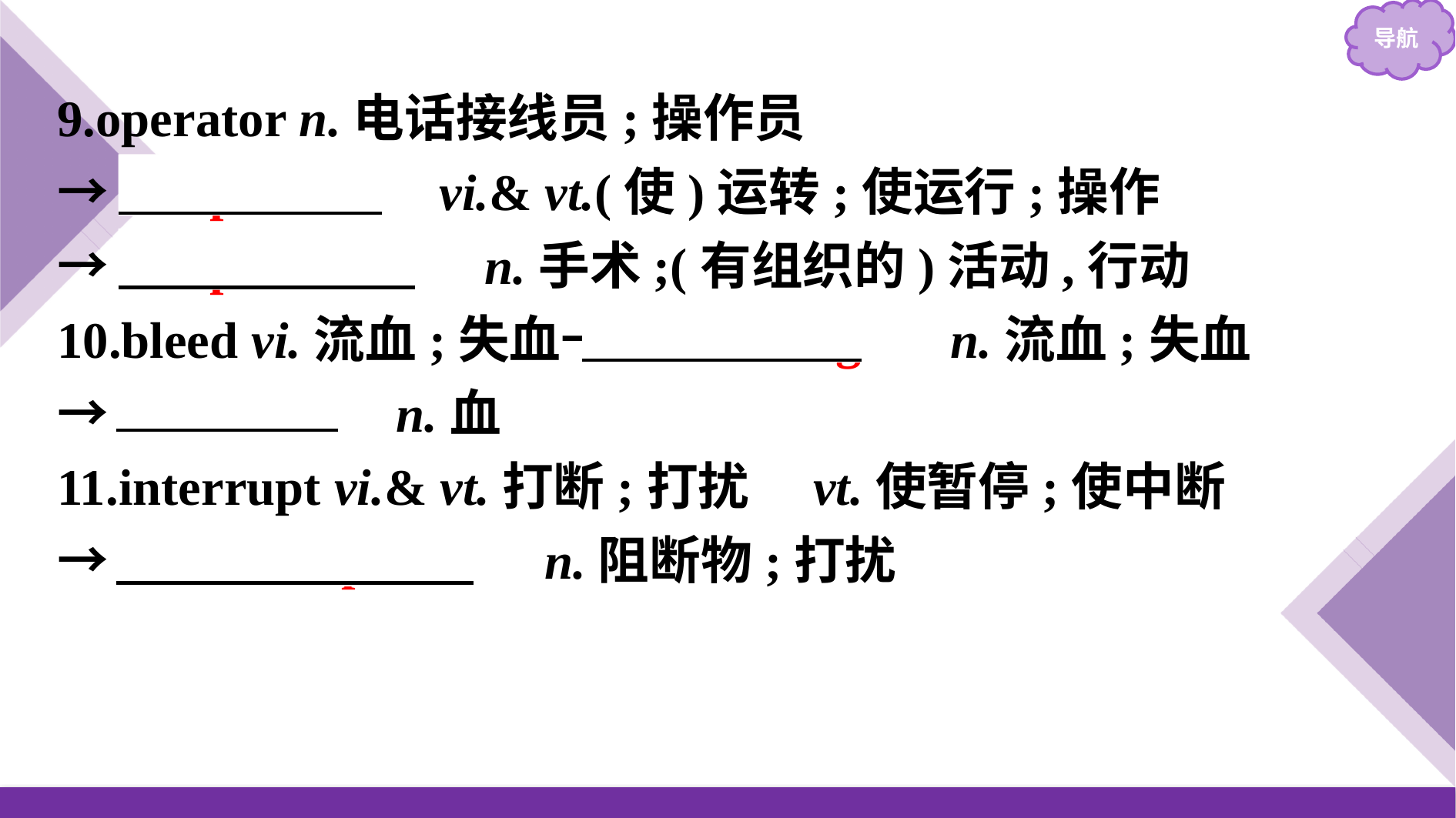

9.operator n.电话接线员;操作员
→　operate　 vi.& vt.(使)运转;使运行;操作
→　operation　 n.手术;(有组织的)活动,行动
10.bleed vi.流血;失血→　bleeding　 n.流血;失血
→　blood　 n.血
11.interrupt vi.& vt.打断;打扰　vt.使暂停;使中断
→　interruption　 n.阻断物;打扰